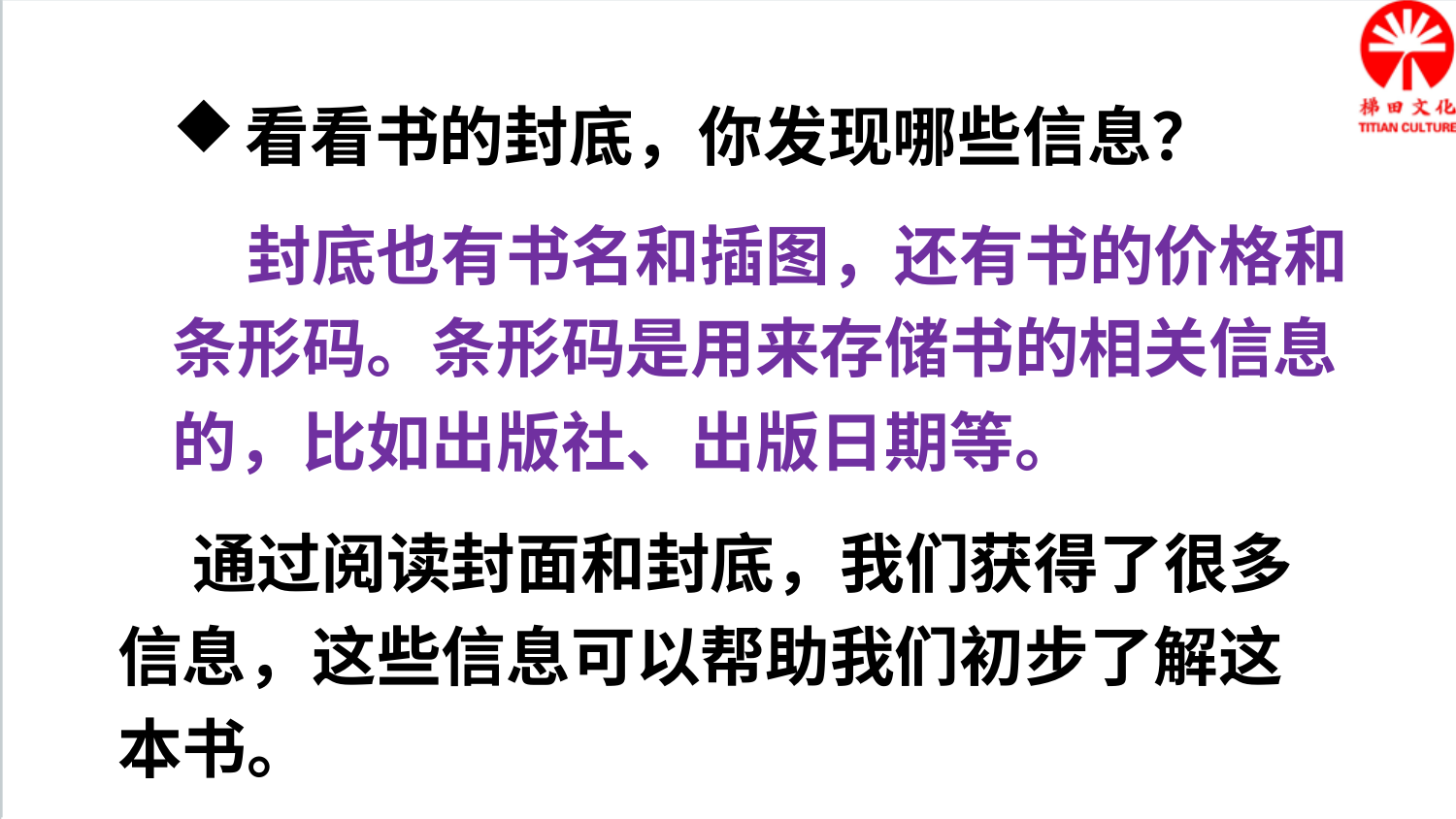

看看书的封底，你发现哪些信息？
    封底也有书名和插图，还有书的价格和条形码。条形码是用来存储书的相关信息的，比如出版社、出版日期等。
    通过阅读封面和封底，我们获得了很多信息，这些信息可以帮助我们初步了解这本书。